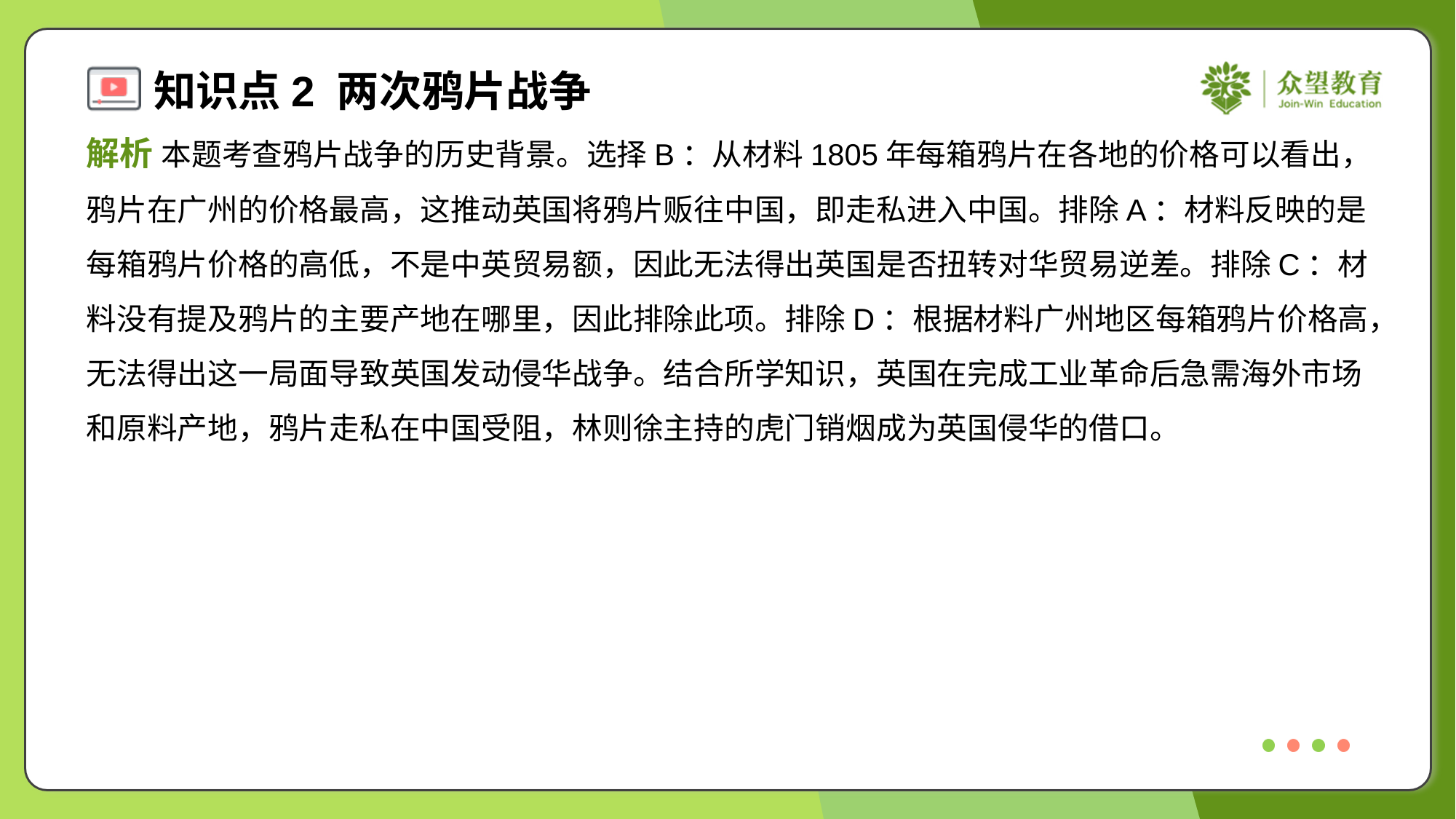

解析 本题考查鸦片战争的历史背景。选择B：从材料1805年每箱鸦片在各地的价格可以看出，
鸦片在广州的价格最高，这推动英国将鸦片贩往中国，即走私进入中国。排除A：材料反映的是
每箱鸦片价格的高低，不是中英贸易额，因此无法得出英国是否扭转对华贸易逆差。排除C：材
料没有提及鸦片的主要产地在哪里，因此排除此项。排除D：根据材料广州地区每箱鸦片价格高，
无法得出这一局面导致英国发动侵华战争。结合所学知识，英国在完成工业革命后急需海外市场
和原料产地，鸦片走私在中国受阻，林则徐主持的虎门销烟成为英国侵华的借口。